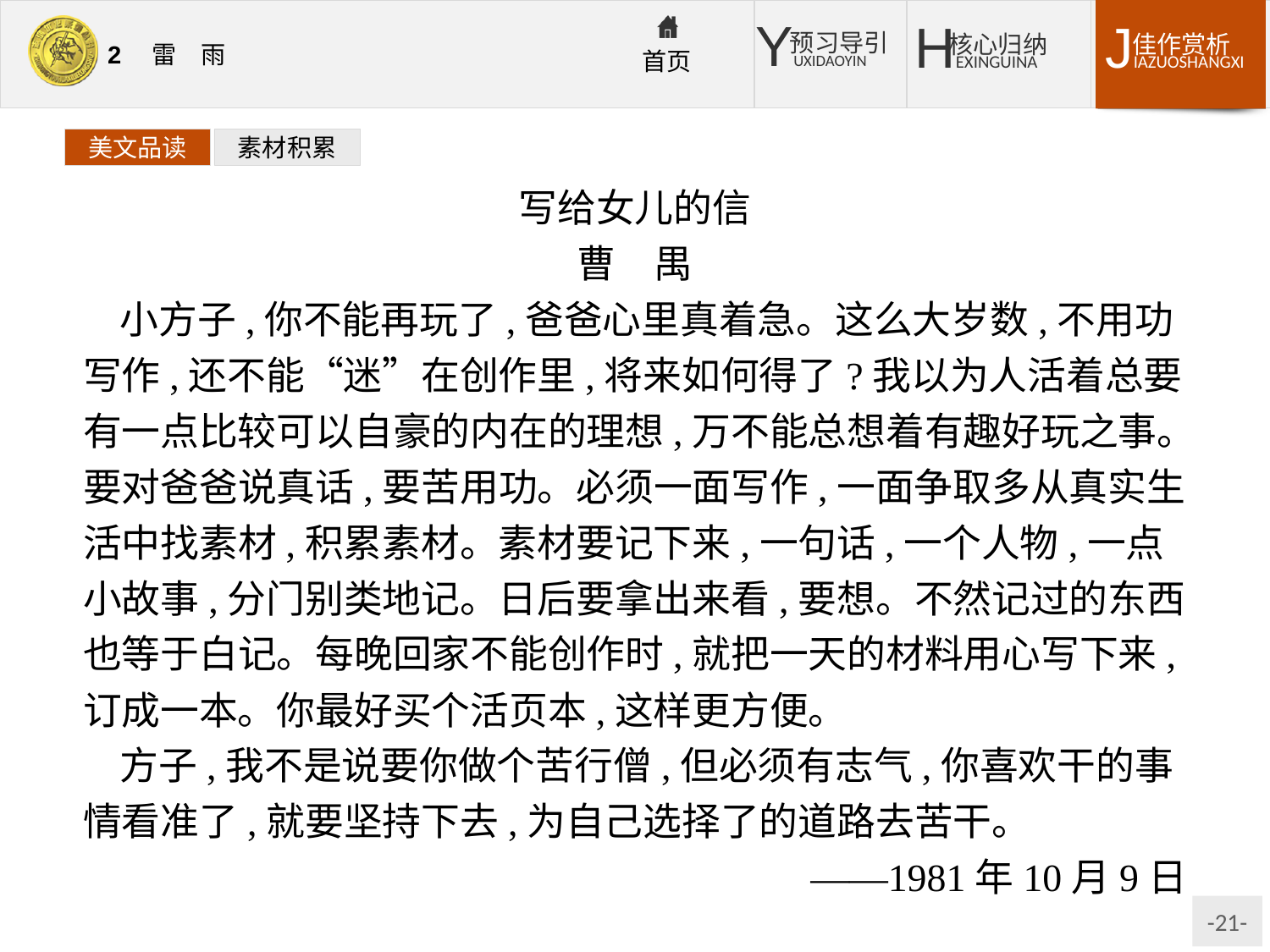

美文品读
素材积累
写给女儿的信
曹　禺
小方子,你不能再玩了,爸爸心里真着急。这么大岁数,不用功写作,还不能“迷”在创作里,将来如何得了?我以为人活着总要有一点比较可以自豪的内在的理想,万不能总想着有趣好玩之事。要对爸爸说真话,要苦用功。必须一面写作,一面争取多从真实生活中找素材,积累素材。素材要记下来,一句话,一个人物,一点小故事,分门别类地记。日后要拿出来看,要想。不然记过的东西也等于白记。每晚回家不能创作时,就把一天的材料用心写下来,订成一本。你最好买个活页本,这样更方便。
方子,我不是说要你做个苦行僧,但必须有志气,你喜欢干的事情看准了,就要坚持下去,为自己选择了的道路去苦干。
——1981年10月9日